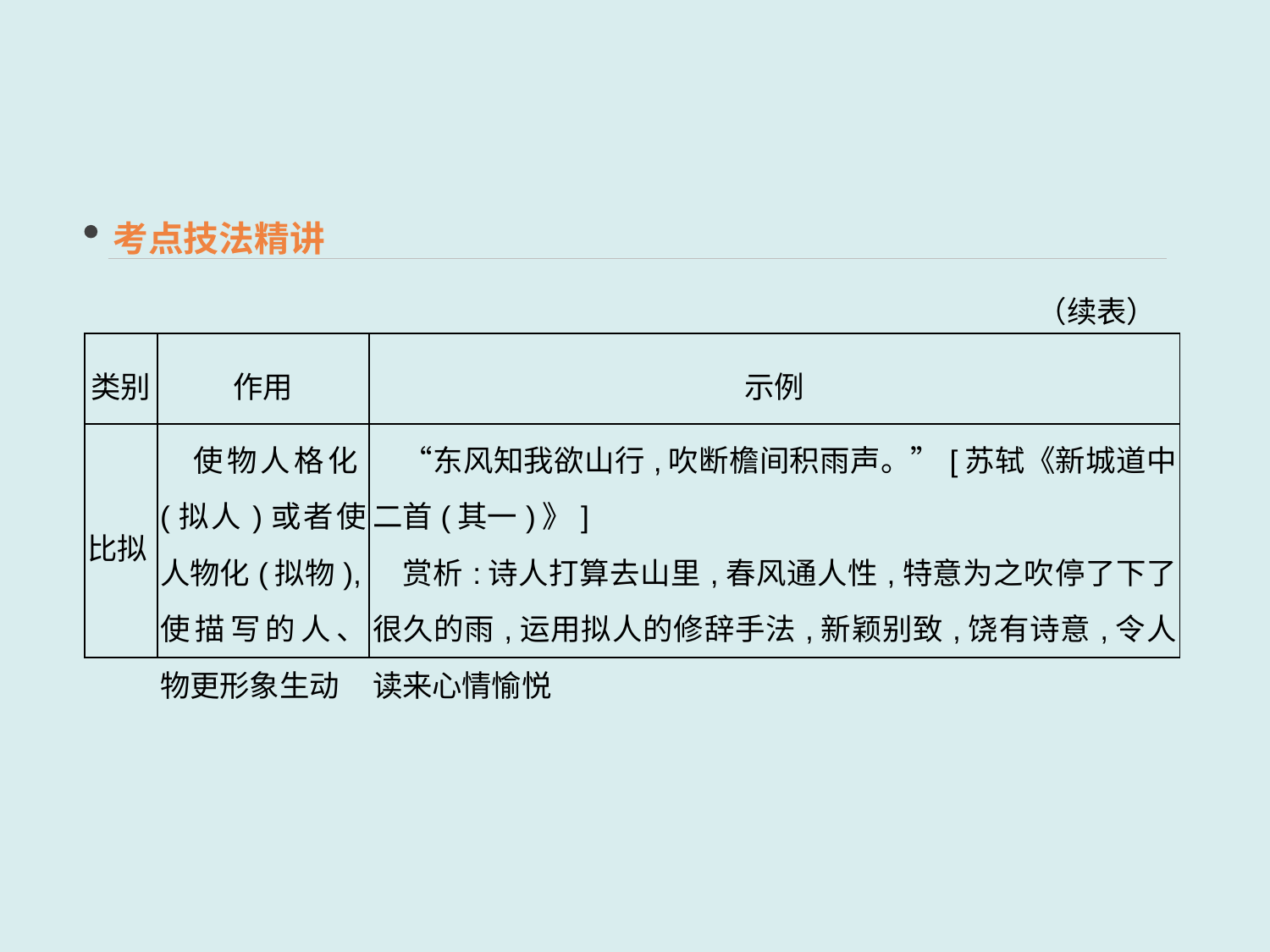

考点技法精讲

（续表）

| 类别 | 作用 | 示例 |
| --- | --- | --- |
| 比拟 | 使物人格化(拟人)或者使人物化(拟物),使描写的人、物更形象生动 | “东风知我欲山行,吹断檐间积雨声。”[苏轼《新城道中二首(其一)》] 　赏析:诗人打算去山里,春风通人性,特意为之吹停了下了很久的雨,运用拟人的修辞手法,新颖别致,饶有诗意,令人读来心情愉悦 |